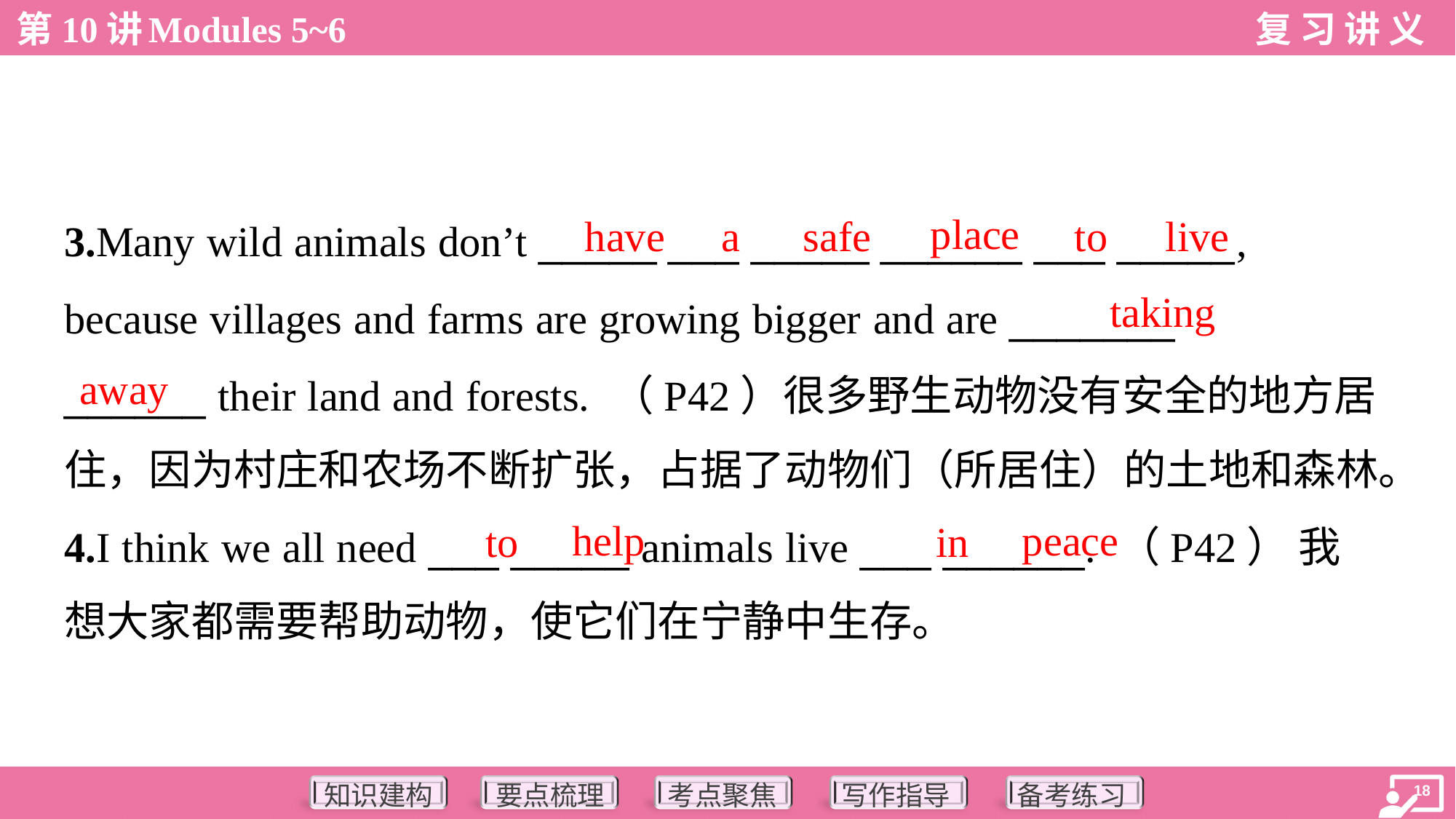

place
have
a
safe
to
live
3.Many wild animals don’t _____ ___ _____ ______ ___ _____,
because villages and farms are growing bigger and are _______
______ their land and forests. （P42）很多野生动物没有安全的地方居
住，因为村庄和农场不断扩张，占据了动物们（所居住）的土地和森林。
taking
away
help
peace
to
in
4.I think we all need ___ _____ animals live ___ ______. （P42） 我
想大家都需要帮助动物，使它们在宁静中生存。